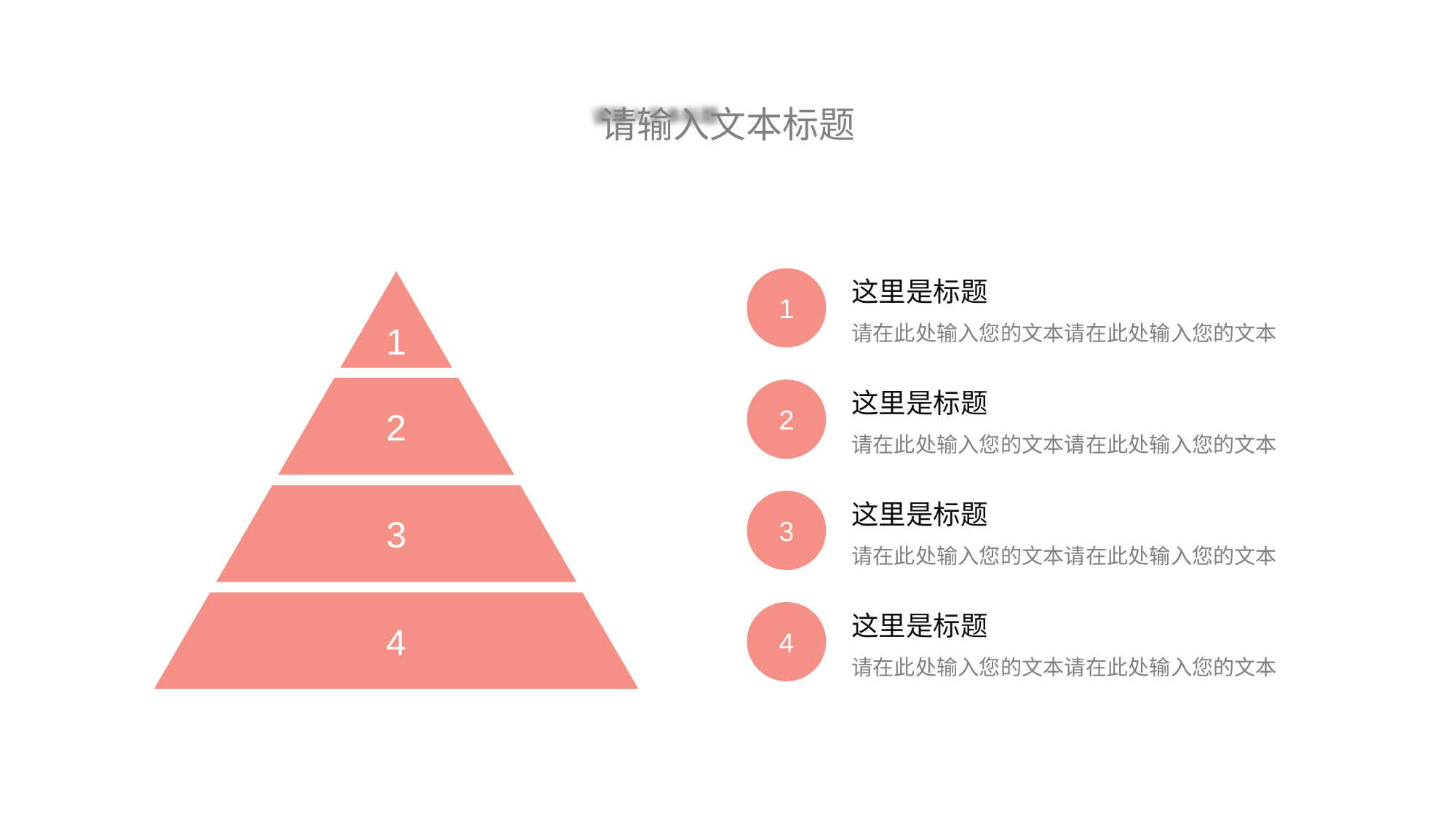

请输入文本标题
1
这里是标题
请在此处输入您的文本请在此处输入您的文本
2
这里是标题
请在此处输入您的文本请在此处输入您的文本
3
这里是标题
请在此处输入您的文本请在此处输入您的文本
4
这里是标题
请在此处输入您的文本请在此处输入您的文本
1
2
3
4